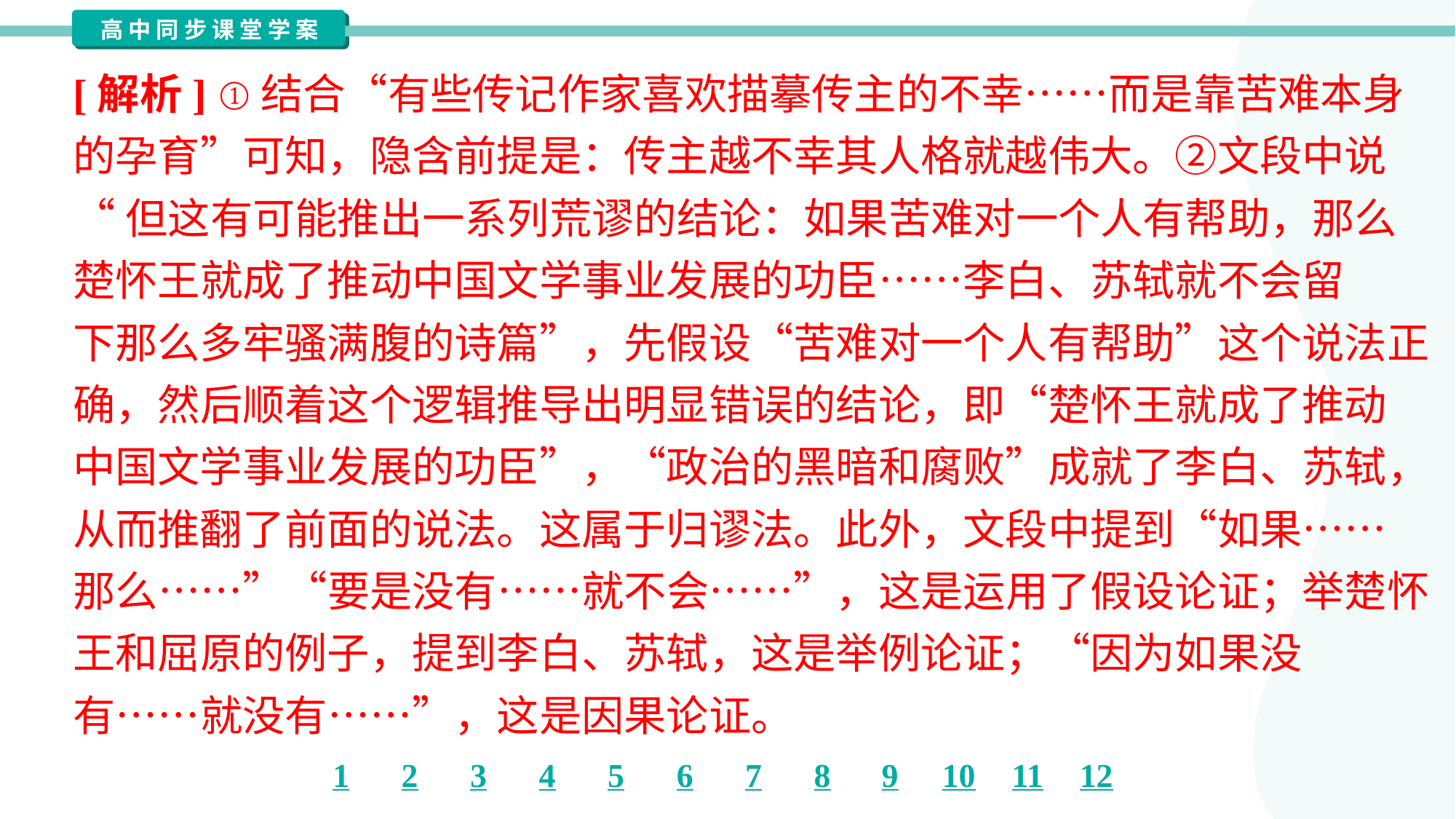

[解析] ①结合“有些传记作家喜欢描摹传主的不幸……而是靠苦难本身
的孕育”可知，隐含前提是：传主越不幸其人格就越伟大。②文段中说
“但这有可能推出一系列荒谬的结论：如果苦难对一个人有帮助，那么
楚怀王就成了推动中国文学事业发展的功臣……李白、苏轼就不会留
下那么多牢骚满腹的诗篇”，先假设“苦难对一个人有帮助”这个说法正
确，然后顺着这个逻辑推导出明显错误的结论，即“楚怀王就成了推动
中国文学事业发展的功臣”，“政治的黑暗和腐败”成就了李白、苏轼，
从而推翻了前面的说法。这属于归谬法。此外，文段中提到“如果……
那么……”“要是没有……就不会……”，这是运用了假设论证；举楚怀
王和屈原的例子，提到李白、苏轼，这是举例论证；“因为如果没
有……就没有……”，这是因果论证。